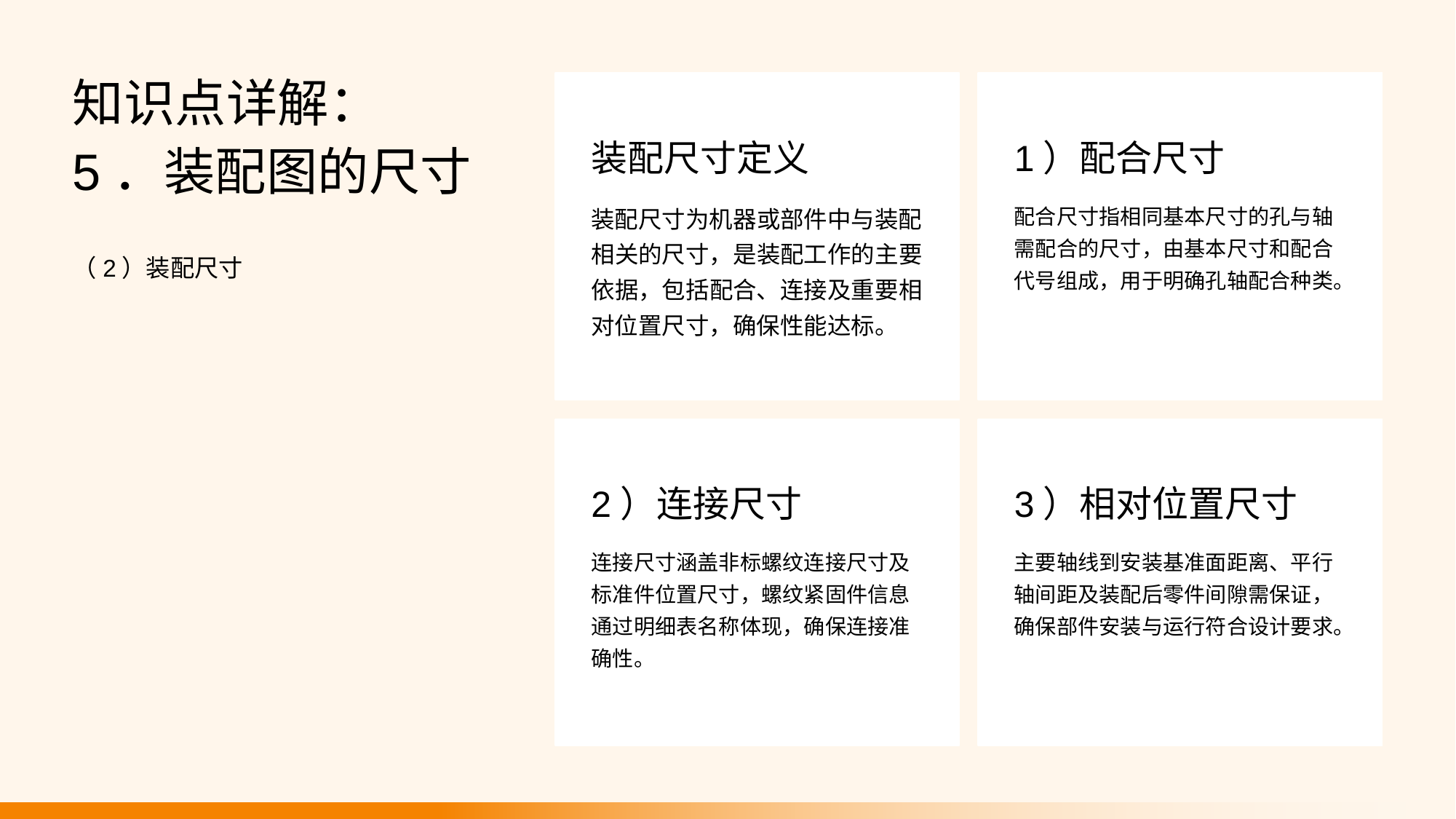

知识点详解：5．装配图的尺寸

装配尺寸定义
1）配合尺寸
装配尺寸为机器或部件中与装配相关的尺寸，是装配工作的主要依据，包括配合、连接及重要相对位置尺寸，确保性能达标。
配合尺寸指相同基本尺寸的孔与轴需配合的尺寸，由基本尺寸和配合代号组成，用于明确孔轴配合种类。
（2）装配尺寸

2）连接尺寸
3）相对位置尺寸
连接尺寸涵盖非标螺纹连接尺寸及标准件位置尺寸，螺纹紧固件信息通过明细表名称体现，确保连接准确性。
主要轴线到安装基准面距离、平行轴间距及装配后零件间隙需保证，确保部件安装与运行符合设计要求。